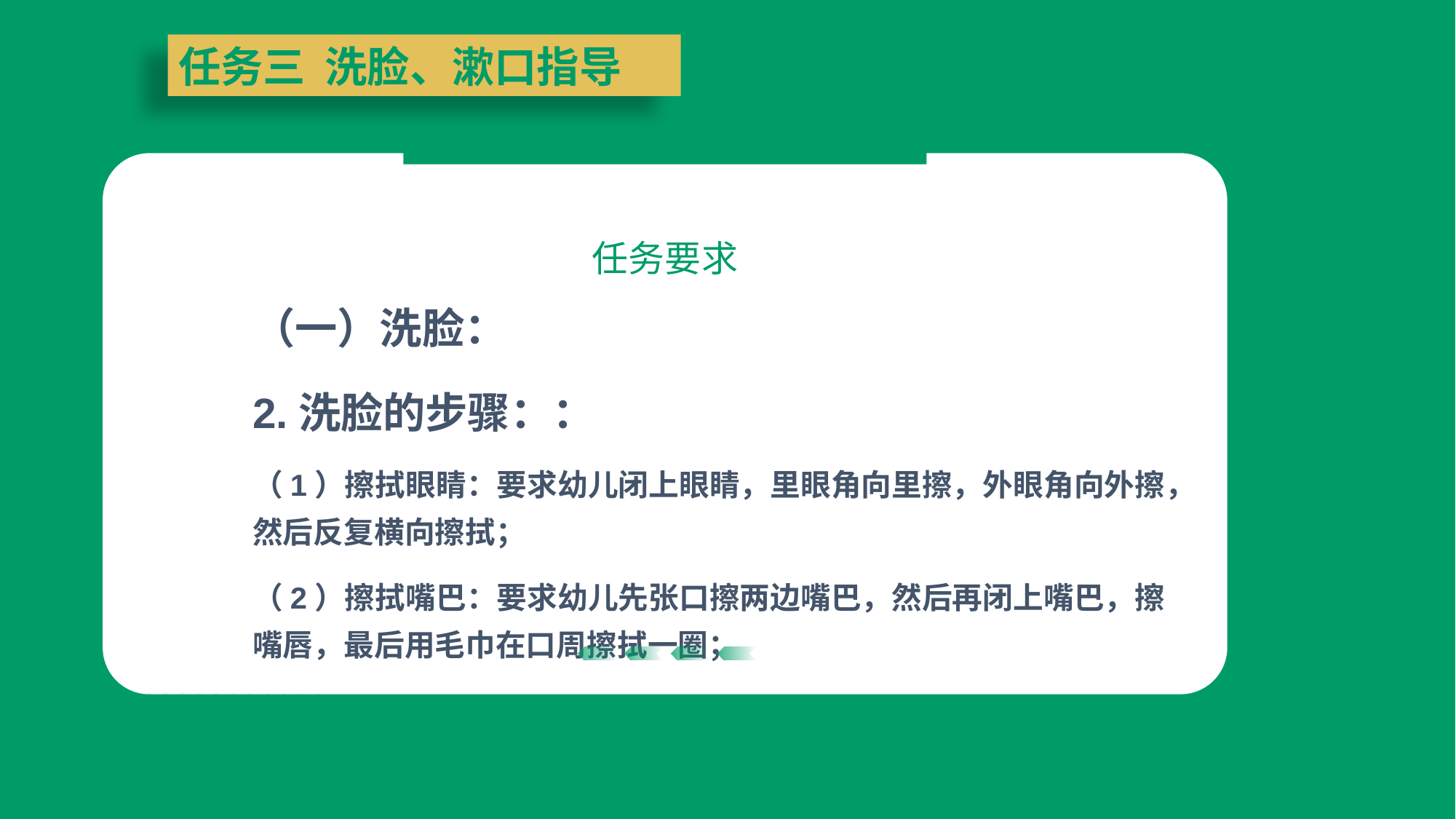

任务三  洗脸、漱口指导

任务要求
（一）洗脸：
2.洗脸的步骤：：
（1）擦拭眼睛：要求幼儿闭上眼睛，里眼角向里擦，外眼角向外擦，然后反复横向擦拭；
（2）擦拭嘴巴：要求幼儿先张口擦两边嘴巴，然后再闭上嘴巴，擦嘴唇，最后用毛巾在口周擦拭一圈；